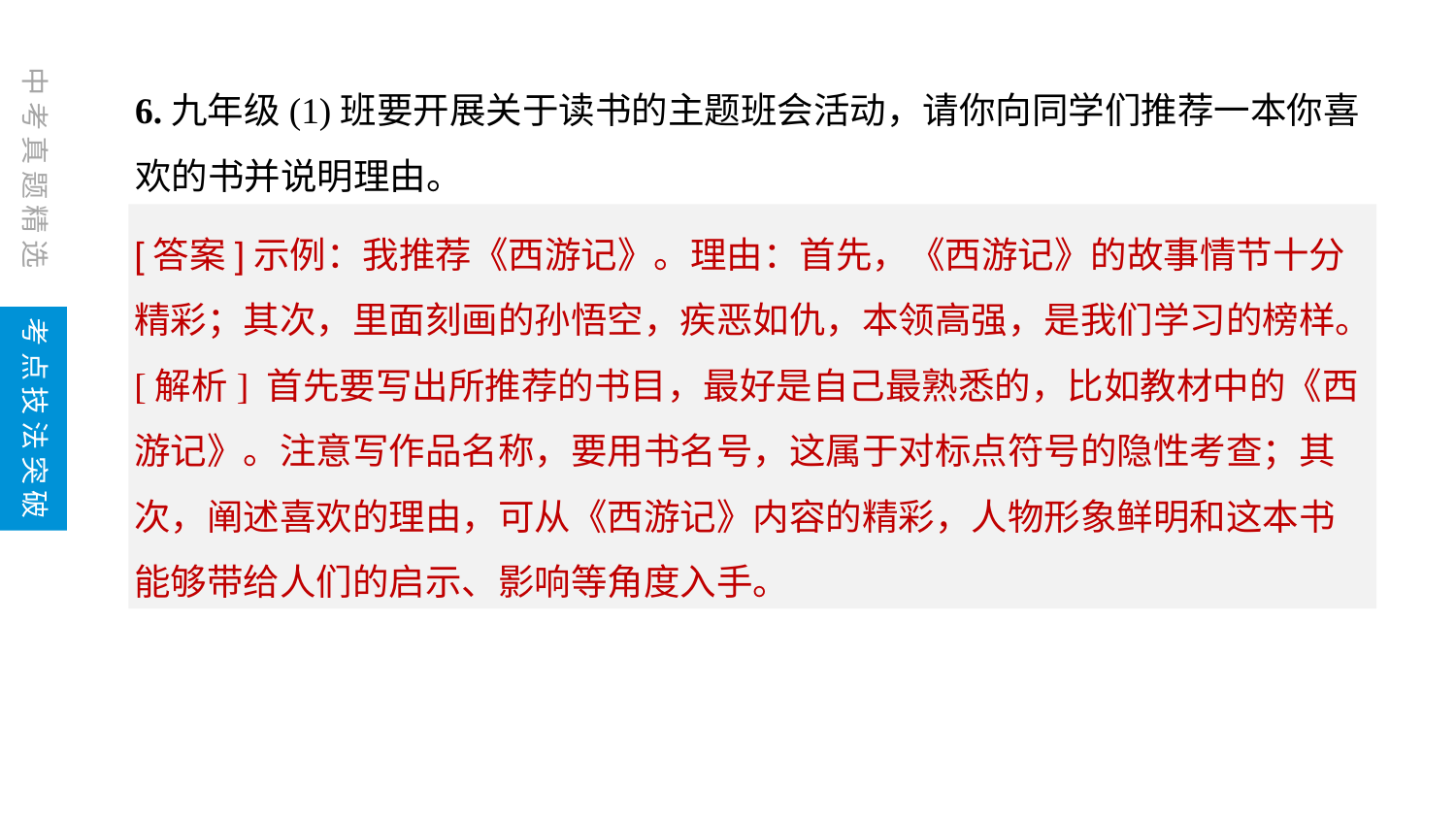

6.九年级(1)班要开展关于读书的主题班会活动，请你向同学们推荐一本你喜欢的书并说明理由。
[答案]示例：我推荐《西游记》。理由：首先，《西游记》的故事情节十分精彩；其次，里面刻画的孙悟空，疾恶如仇，本领高强，是我们学习的榜样。
[解析] 首先要写出所推荐的书目，最好是自己最熟悉的，比如教材中的《西游记》。注意写作品名称，要用书名号，这属于对标点符号的隐性考查；其次，阐述喜欢的理由，可从《西游记》内容的精彩，人物形象鲜明和这本书能够带给人们的启示、影响等角度入手。